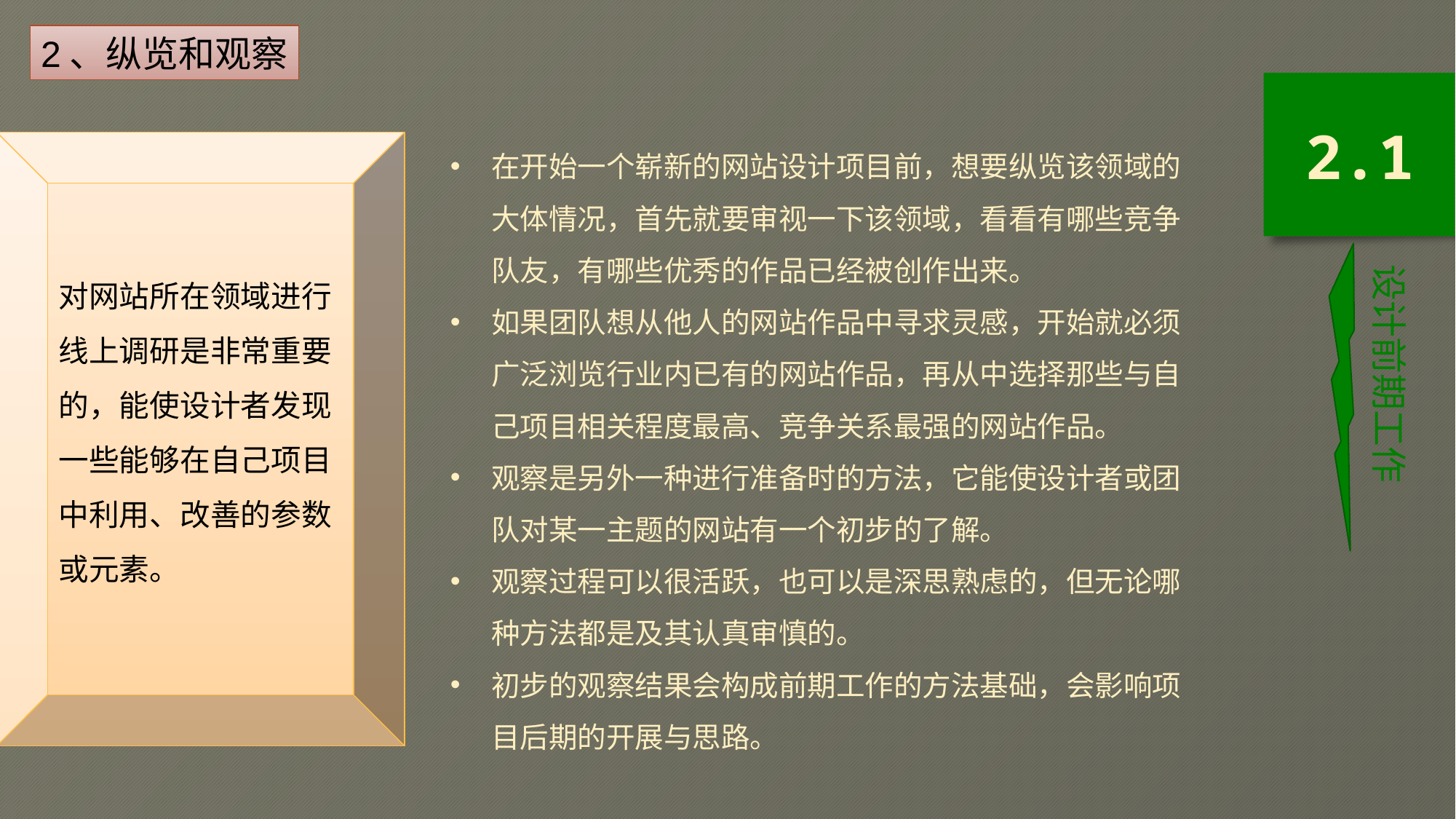

2、纵览和观察
2.1
在开始一个崭新的网站设计项目前，想要纵览该领域的大体情况，首先就要审视一下该领域，看看有哪些竞争队友，有哪些优秀的作品已经被创作出来。
如果团队想从他人的网站作品中寻求灵感，开始就必须广泛浏览行业内已有的网站作品，再从中选择那些与自己项目相关程度最高、竞争关系最强的网站作品。
观察是另外一种进行准备时的方法，它能使设计者或团队对某一主题的网站有一个初步的了解。
观察过程可以很活跃，也可以是深思熟虑的，但无论哪种方法都是及其认真审慎的。
初步的观察结果会构成前期工作的方法基础，会影响项目后期的开展与思路。
对网站所在领域进行线上调研是非常重要的，能使设计者发现一些能够在自己项目中利用、改善的参数或元素。

设计前期工作